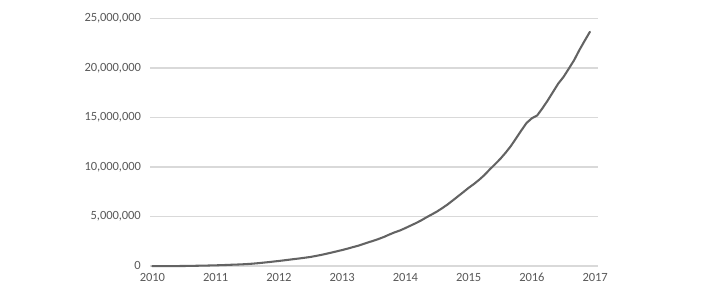

### Chart

| Category | 系列 1 |
|---|---|
| 40330.0 | 25.0 |
| 40360.0 | 30.0 |
| 40391.0 | 118.0 |
| 40422.0 | 4781.0 |
| 40452.0 | 10188.0 |
| 40483.0 | 16289.0 |
| 40513.0 | 22310.0 |
| 40544.0 | 29287.0 |
| 40575.0 | 37339.0 |
| 40603.0 | 47880.0 |
| 40634.0 | 58733.0 |
| 40664.0 | 72556.0 |
| 40695.0 | 87122.0 |
| 40725.0 | 103201.0 |
| 40756.0 | 122730.0 |
| 40787.0 | 143810.0 |
| 40817.0 | 166024.0 |
| 40848.0 | 190344.0 |
| 40878.0 | 215987.0 |
| 40909.0 | 253978.0 |
| 40940.0 | 299518.0 |
| 40969.0 | 352466.0 |
| 41000.0 | 407502.0 |
| 41030.0 | 466934.0 |
| 41061.0 | 525840.0 |
| 41091.0 | 591328.0 |
| 41122.0 | 659238.0 |
| 41153.0 | 724301.0 |
| 41183.0 | 790058.0 |
| 41214.0 | 857781.0 |
| 41244.0 | 934571.0 |
| 41275.0 | 1030955.0 |
| 41306.0 | 1134001.0 |
| 41334.0 | 1250913.0 |
| 41365.0 | 1375716.0 |
| 41395.0 | 1505248.0 |
| 41426.0 | 1631241.0 |
| 41456.0 | 1768363.0 |
| 41487.0 | 1916191.0 |
| 41518.0 | 2057107.0 |
| 41548.0 | 2233132.0 |
| 41579.0 | 2410878.0 |
| 41609.0 | 2574025.0 |
| 41640.0 | 2763128.0 |
| 41671.0 | 2964797.0 |
| 41699.0 | 3201995.0 |
| 41730.0 | 3420198.0 |
| 41760.0 | 3608016.0 |
| 41791.0 | 3842968.0 |
| 41821.0 | 4097890.0 |
| 41852.0 | 4346842.0 |
| 41883.0 | 4619500.0 |
| 41913.0 | 4931211.0 |
| 41944.0 | 5216100.0 |
| 41974.0 | 5510853.0 |
| 42005.0 | 5858393.0 |
| 42036.0 | 6219835.0 |
| 42064.0 | 6636875.0 |
| 42095.0 | 7057311.0 |
| 42125.0 | 7472165.0 |
| 42156.0 | 7903157.0 |
| 42186.0 | 8289223.0 |
| 42217.0 | 8715565.0 |
| 42248.0 | 9194500.0 |
| 42278.0 | 9751802.0 |
| 42309.0 | 10278203.0 |
| 42339.0 | 10818834.0 |
| 42370.0 | 11432453.0 |
| 42401.0 | 12120434.0 |
| 42430.0 | 12905510.0 |
| 42461.0 | 13699116.0 |
| 42491.0 | 14461121.0 |
| 42522.0 | 14932070.0 |
| 42552.0 | 15209460.0 |
| 42583.0 | 15932419.0 |
| 42614.0 | 16719436.0 |
| 42644.0 | 17574621.0 |
| 42675.0 | 18425709.0 |
| 42705.0 | 19092155.0 |
| 42736.0 | 19933402.0 |
| 42767.0 | 20780534.0 |
| 42795.0 | 21795470.0 |
| 42826.0 | 22725395.0 |
| 42856.0 | 23644850.0 |
|  | None |
|  | None |
|  | None |
|  | None |
|  | None |
|  | None |
|  | None |
|  | None |
|  | None |
|  | None |
|  | None |
|  | None |
|  | None |
|  | None |
|  | None |
|  | None |
|  | None |
|  | None |
|  | None |
|  | None |
|  | None |
|  | None |
|  | None |
|  | None |
|  | None |
|  | None |
|  | None |